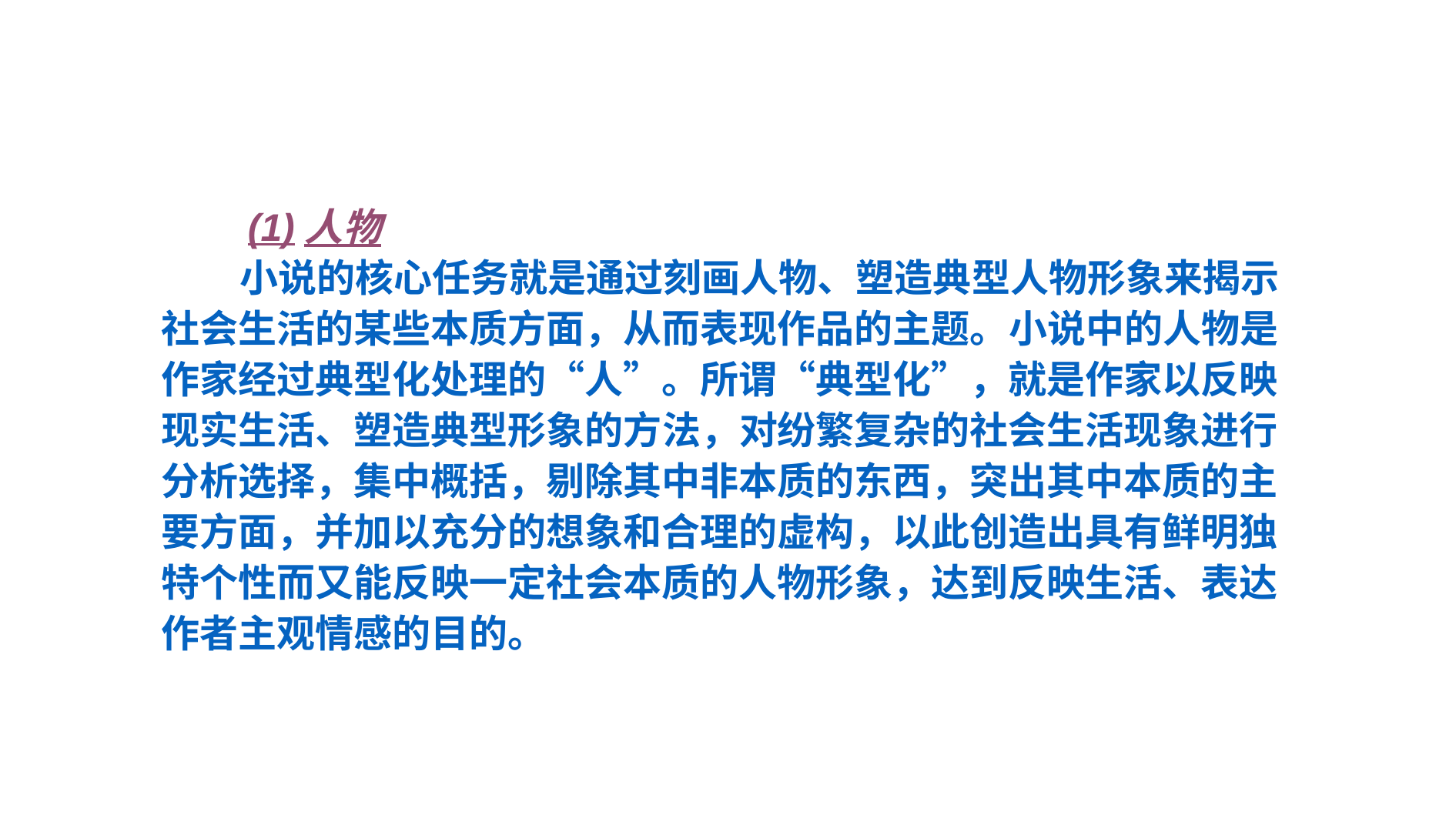

(1)人物
        小说的核心任务就是通过刻画人物、塑造典型人物形象来揭示社会生活的某些本质方面，从而表现作品的主题。小说中的人物是作家经过典型化处理的“人”。所谓“典型化”，就是作家以反映现实生活、塑造典型形象的方法，对纷繁复杂的社会生活现象进行分析选择，集中概括，剔除其中非本质的东西，突出其中本质的主要方面，并加以充分的想象和合理的虚构，以此创造出具有鲜明独特个性而又能反映一定社会本质的人物形象，达到反映生活、表达作者主观情感的目的。